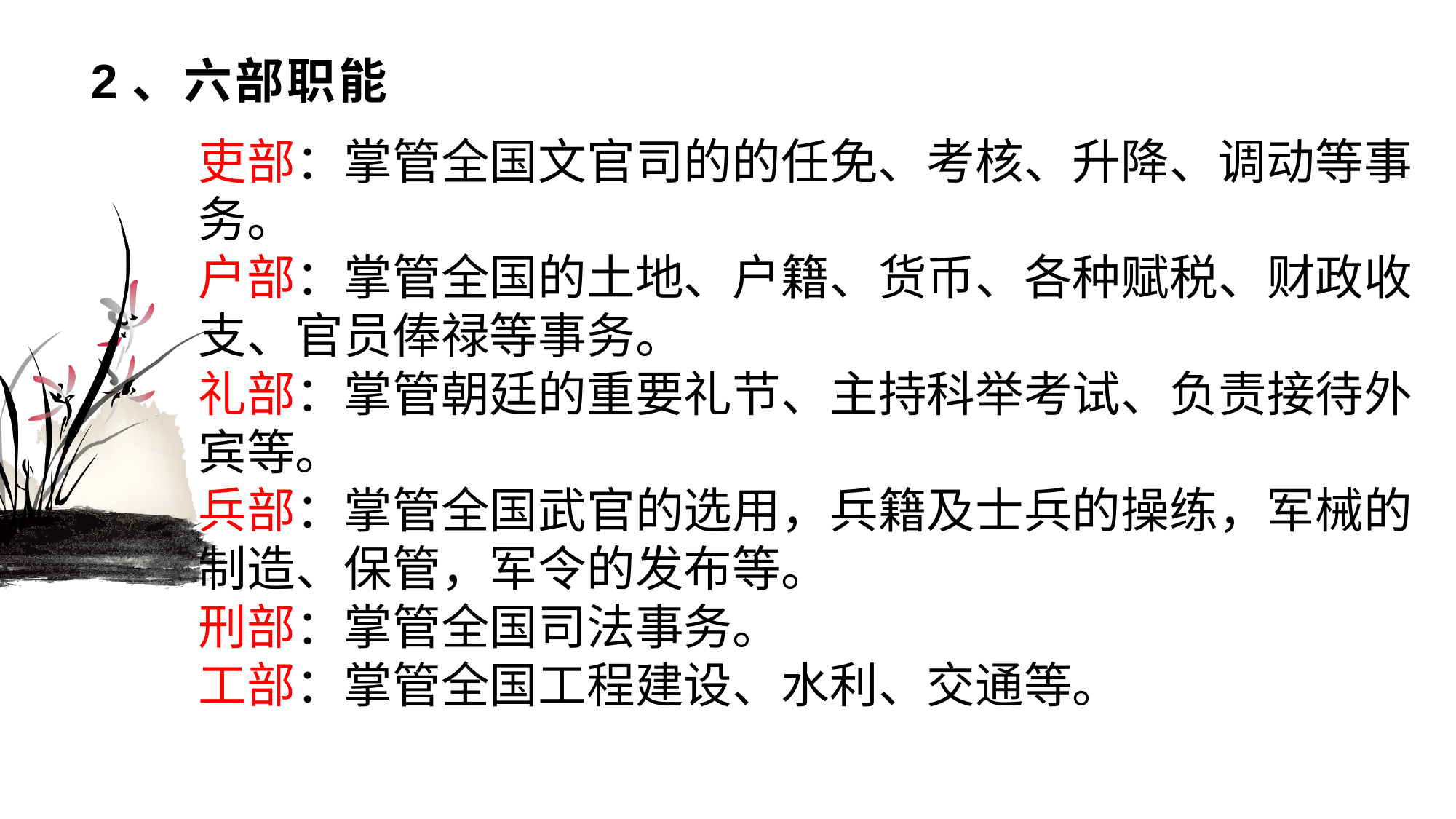

# 2、六部职能
吏部：掌管全国文官司的的任免、考核、升降、调动等事务。
户部：掌管全国的土地、户籍、货币、各种赋税、财政收支、官员俸禄等事务。
礼部：掌管朝廷的重要礼节、主持科举考试、负责接待外宾等。
兵部：掌管全国武官的选用，兵籍及士兵的操练，军械的制造、保管，军令的发布等。
刑部：掌管全国司法事务。
工部：掌管全国工程建设、水利、交通等。